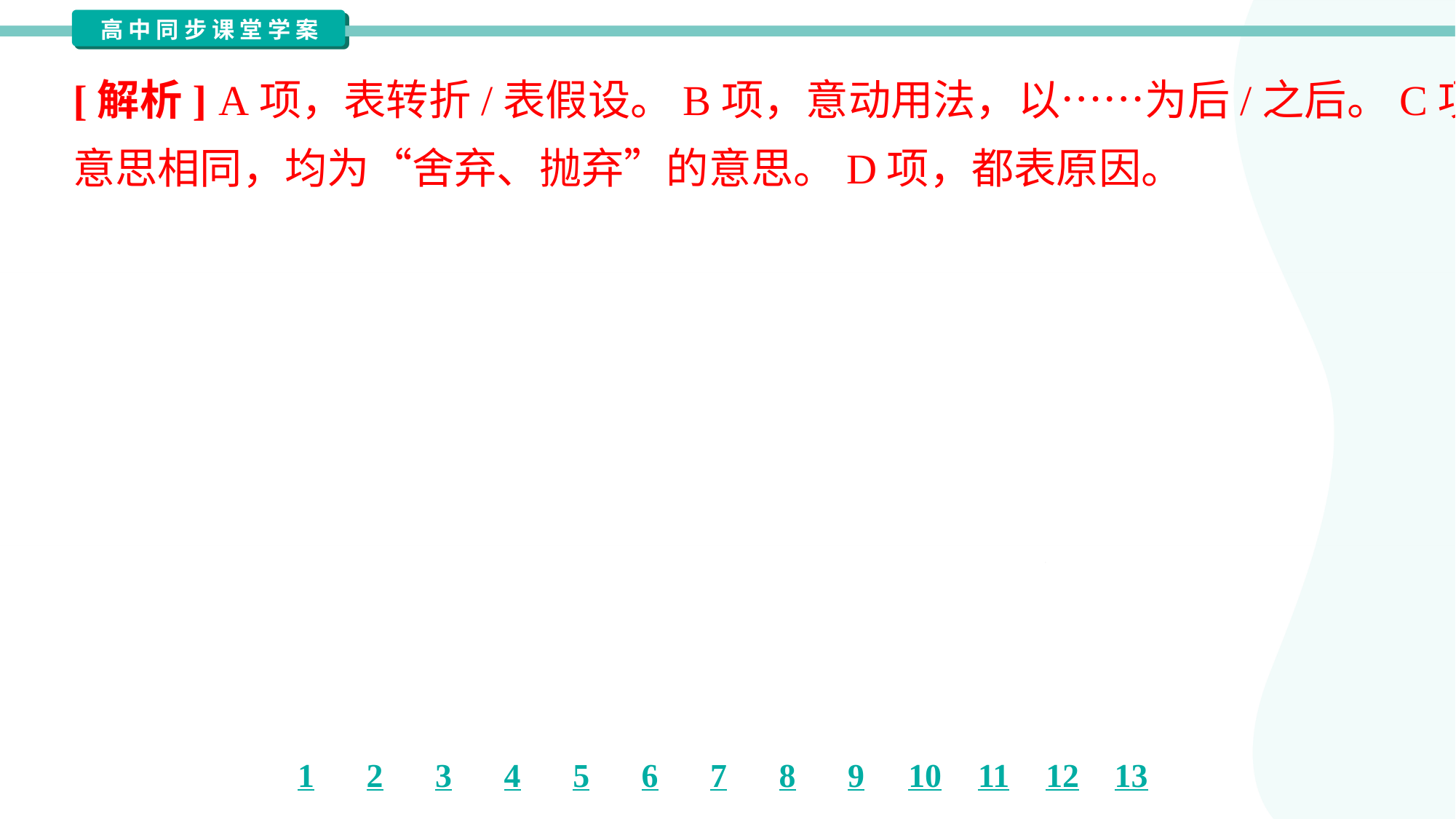

[解析] A项，表转折/表假设。B项，意动用法，以……为后/之后。C项，
意思相同，均为“舍弃、抛弃”的意思。D项，都表原因。